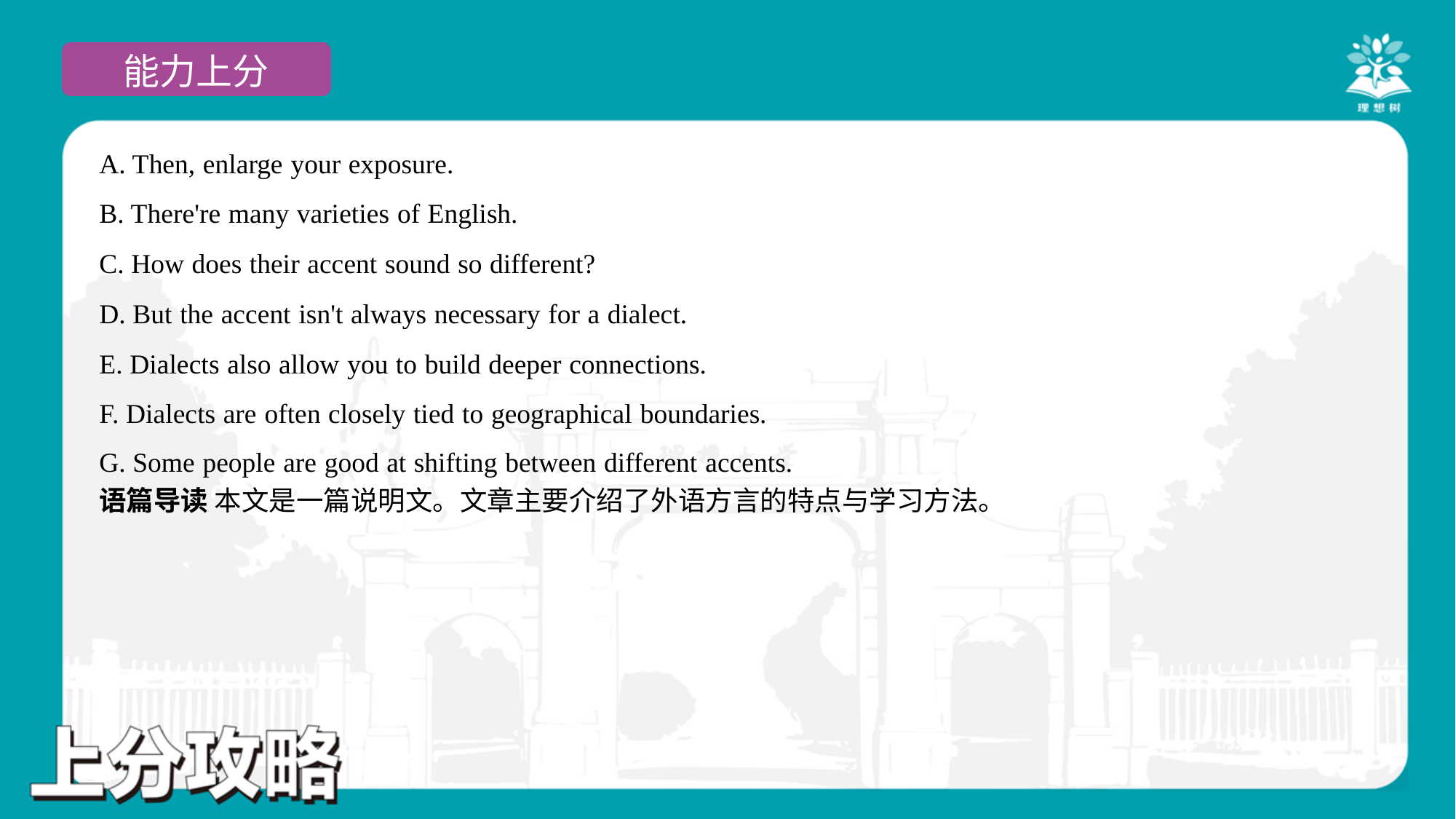

A. Then, enlarge your exposure.
B. There're many varieties of English.
C. How does their accent sound so different?
D. But the accent isn't always necessary for a dialect.
E. Dialects also allow you to build deeper connections.
F. Dialects are often closely tied to geographical boundaries.
G. Some people are good at shifting between different accents.#7
语篇导读 本文是一篇说明文。文章主要介绍了外语方言的特点与学习方法。